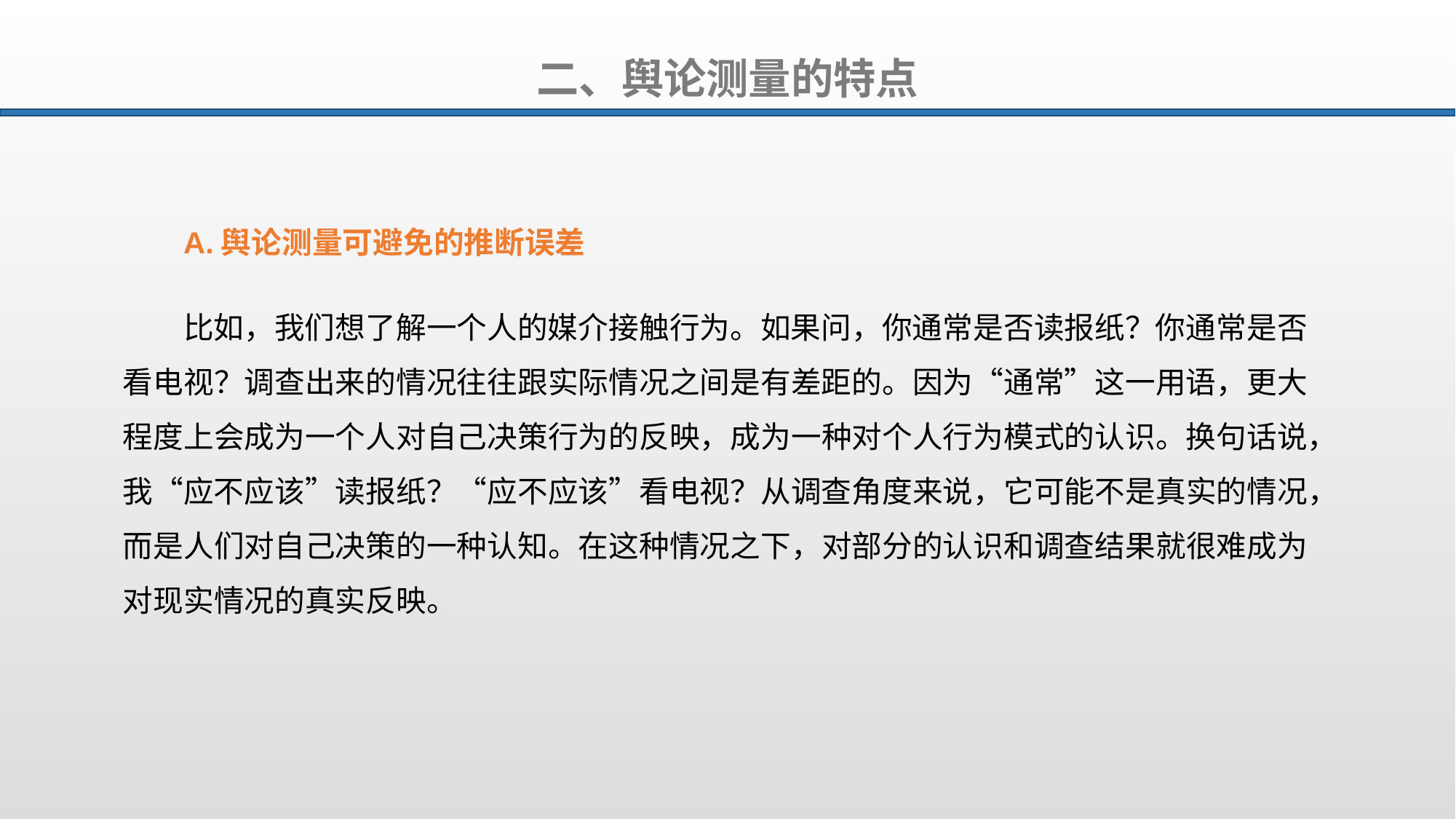

二、舆论测量的特点

A.舆论测量可避免的推断误差
比如，我们想了解一个人的媒介接触行为。如果问，你通常是否读报纸？你通常是否看电视？调查出来的情况往往跟实际情况之间是有差距的。因为“通常”这一用语，更大程度上会成为一个人对自己决策行为的反映，成为一种对个人行为模式的认识。换句话说，我“应不应该”读报纸？“应不应该”看电视？从调查角度来说，它可能不是真实的情况，而是人们对自己决策的一种认知。在这种情况之下，对部分的认识和调查结果就很难成为对现实情况的真实反映。